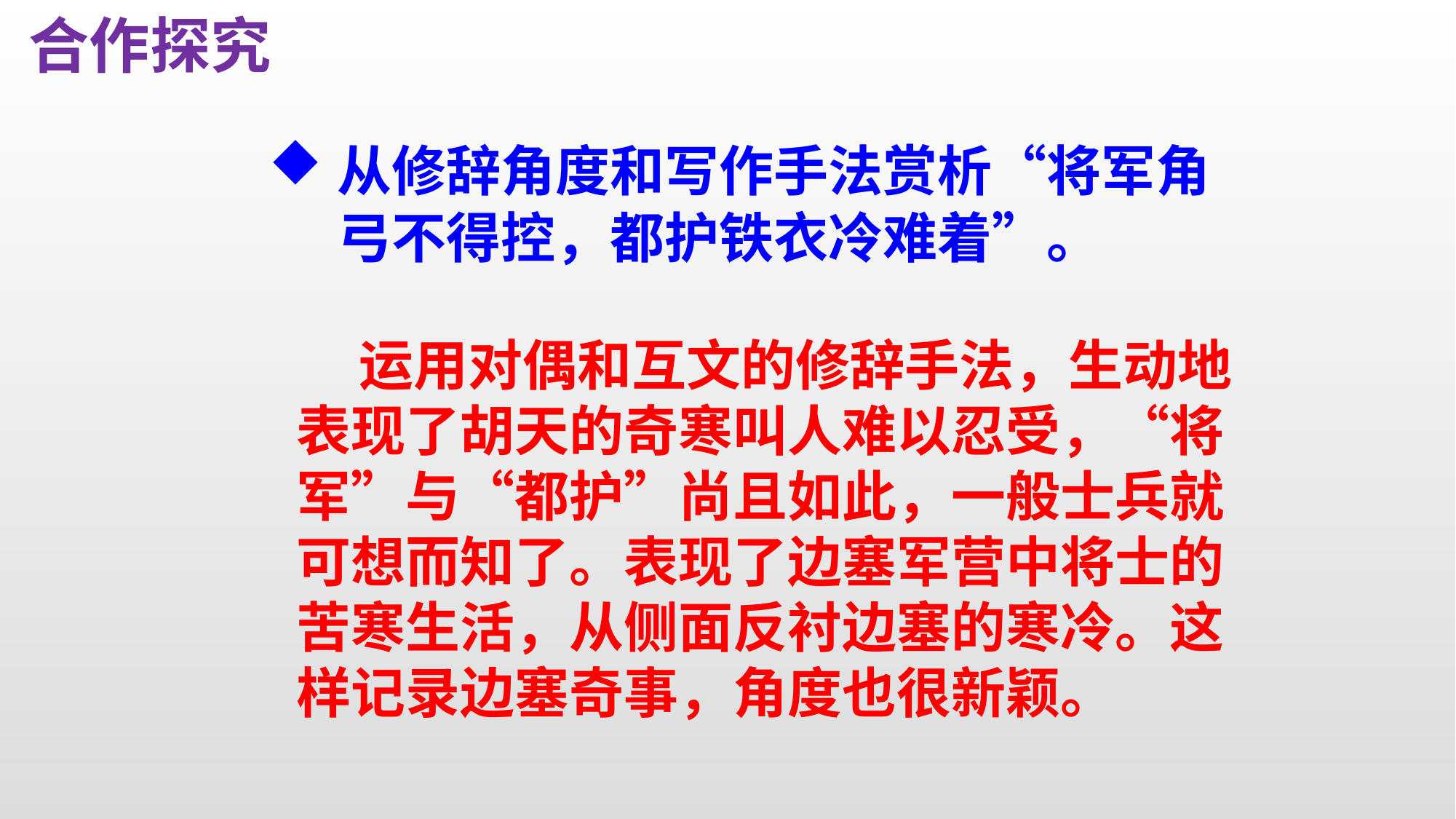

合作探究
从修辞角度和写作手法赏析“将军角弓不得控，都护铁衣冷难着”。
    运用对偶和互文的修辞手法，生动地表现了胡天的奇寒叫人难以忍受，“将军”与“都护”尚且如此，一般士兵就可想而知了。表现了边塞军营中将士的苦寒生活，从侧面反衬边塞的寒冷。这样记录边塞奇事，角度也很新颖。